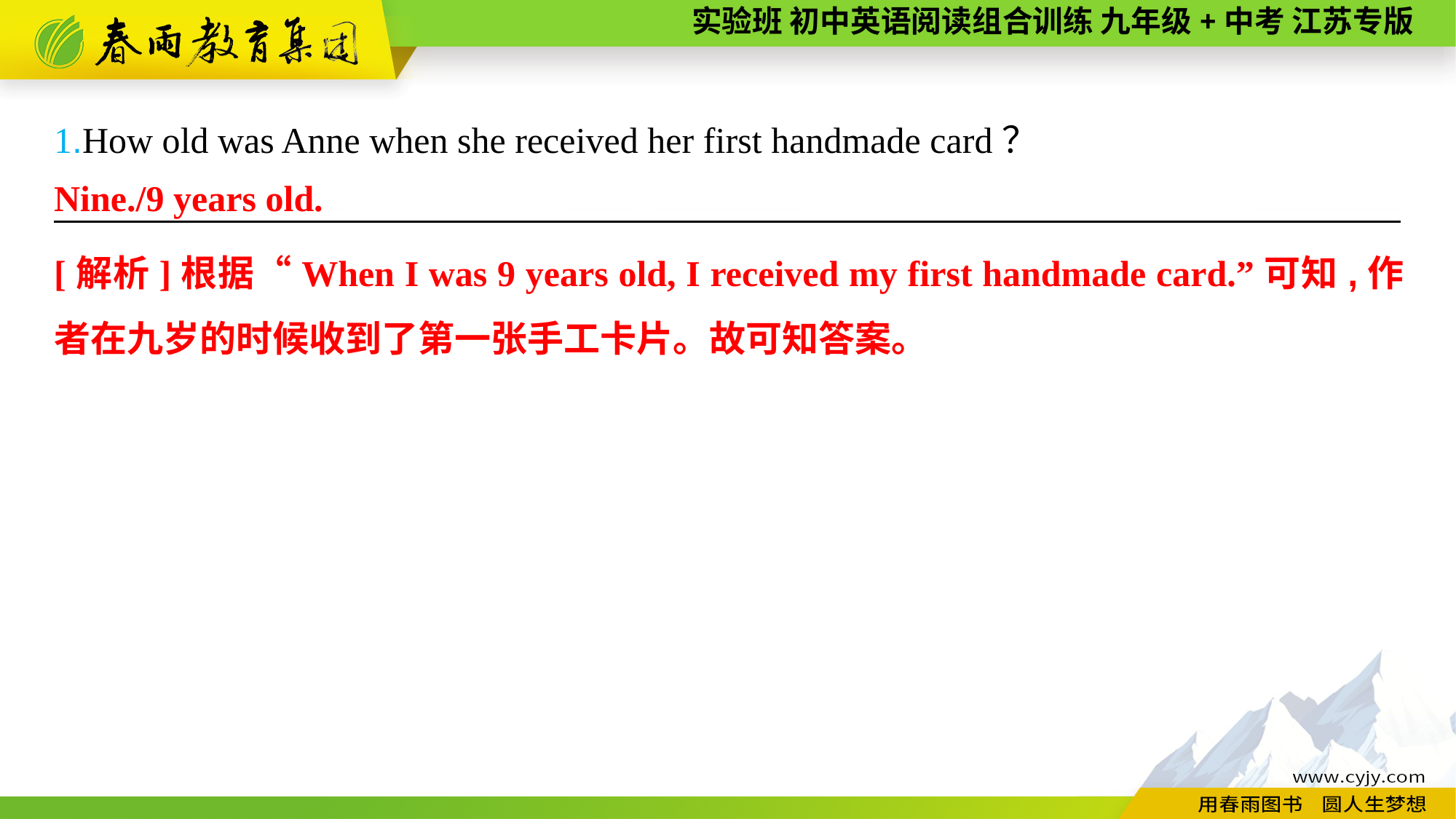

1.How old was Anne when she received her first handmade card？
————————                        ——  ————                                                  ————
Nine./9 years old.
[解析]根据“When I was 9 years old, I received my first handmade card.”可知,作者在九岁的时候收到了第一张手工卡片。故可知答案。